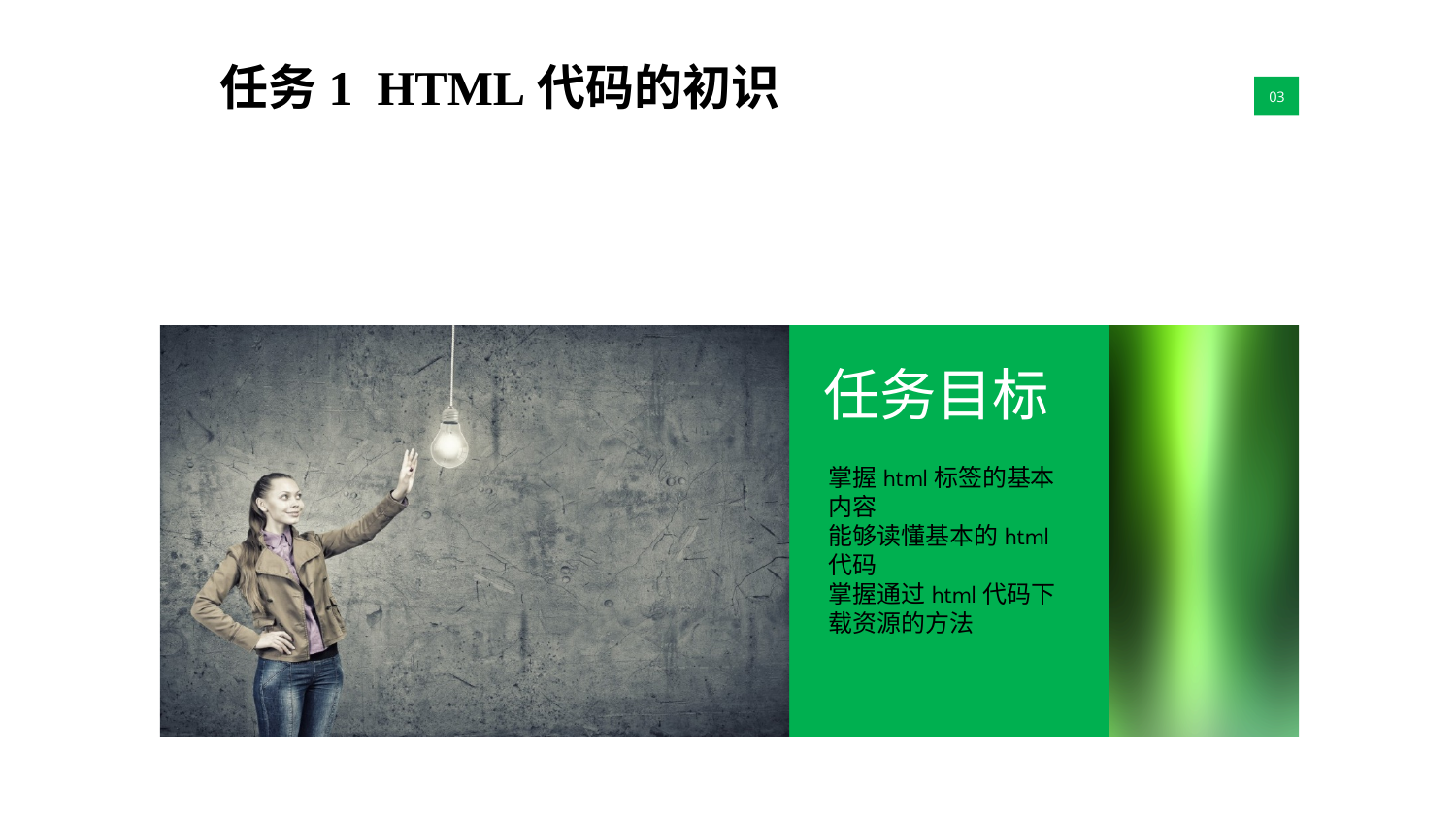

任务1  HTML代码的初识

03

任务目标
掌握html标签的基本内容
能够读懂基本的html代码
掌握通过html代码下载资源的方法